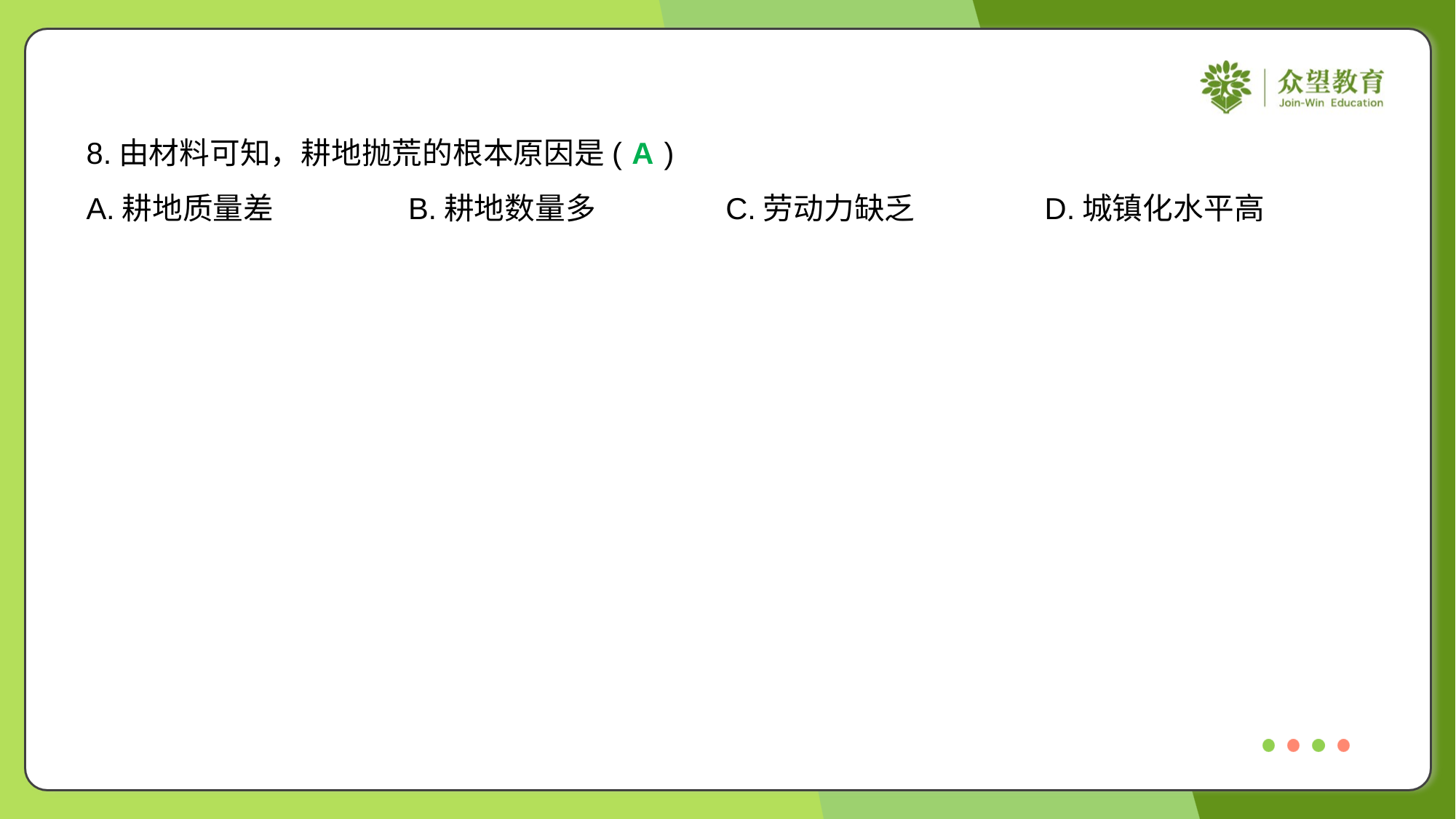

8.由材料可知，耕地抛荒的根本原因是(     )
A
A.耕地质量差	B.耕地数量多	C.劳动力缺乏	D.城镇化水平高